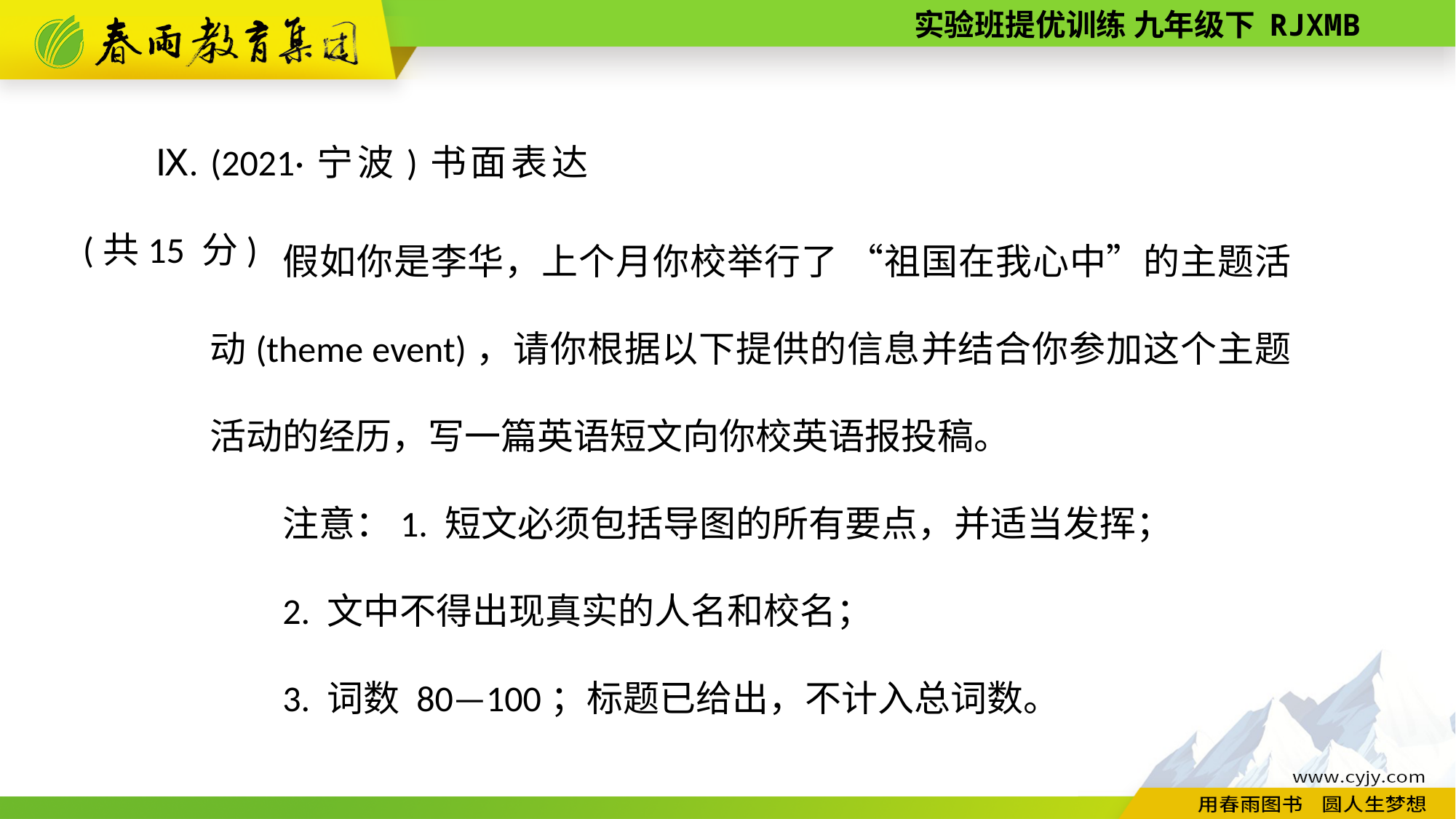

Ⅸ. (2021·宁波)书面表达(共15 分)
假如你是李华，上个月你校举行了 “祖国在我心中”的主题活动(theme event)，请你根据以下提供的信息并结合你参加这个主题活动的经历，写一篇英语短文向你校英语报投稿。
注意：1. 短文必须包括导图的所有要点，并适当发挥；
2. 文中不得出现真实的人名和校名；
3. 词数 80—100；标题已给出，不计入总词数。